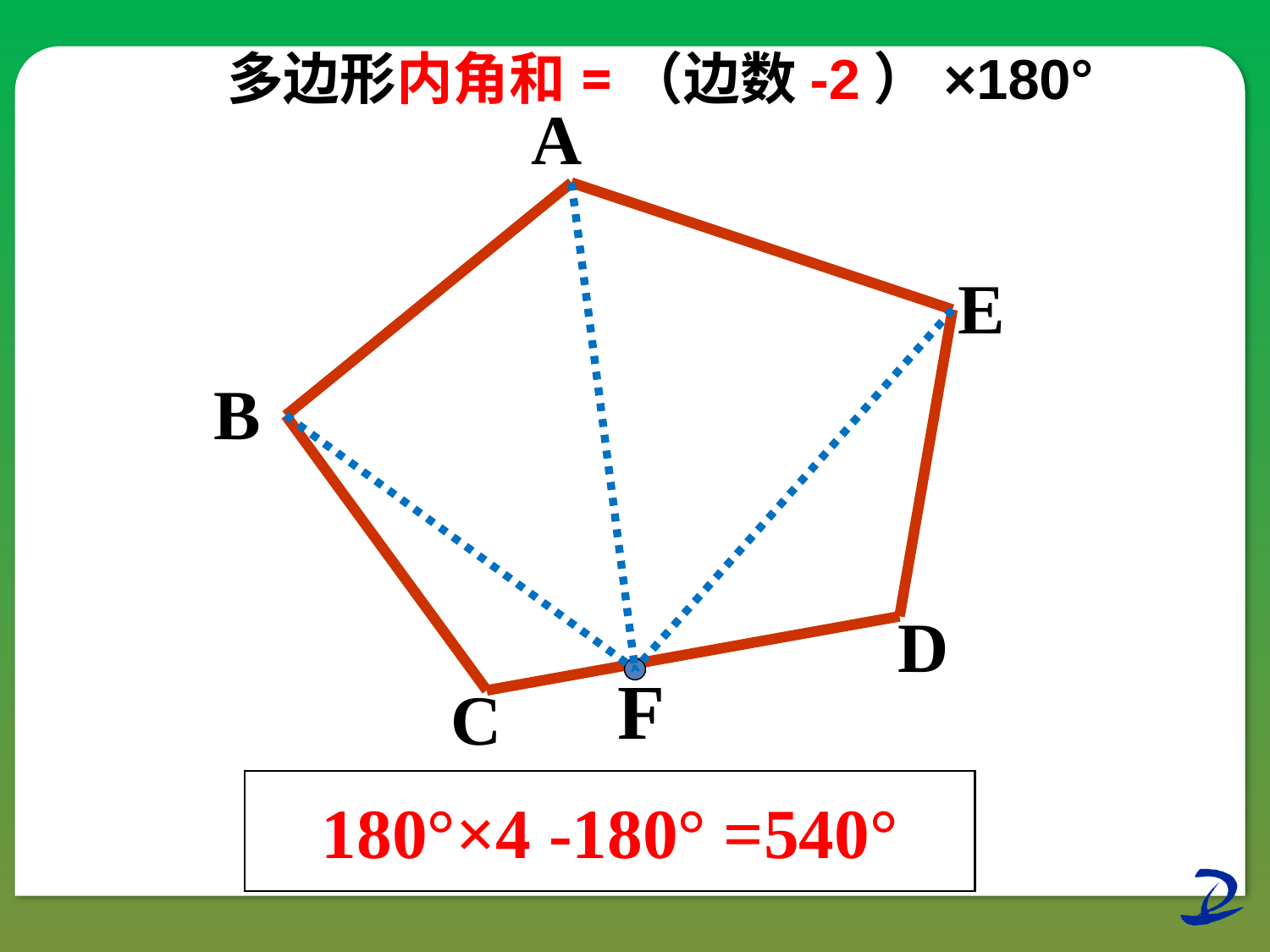

多边形内角和=（边数-2）×180°
A

E

B

D

F

C
180°×4 -180° =540°